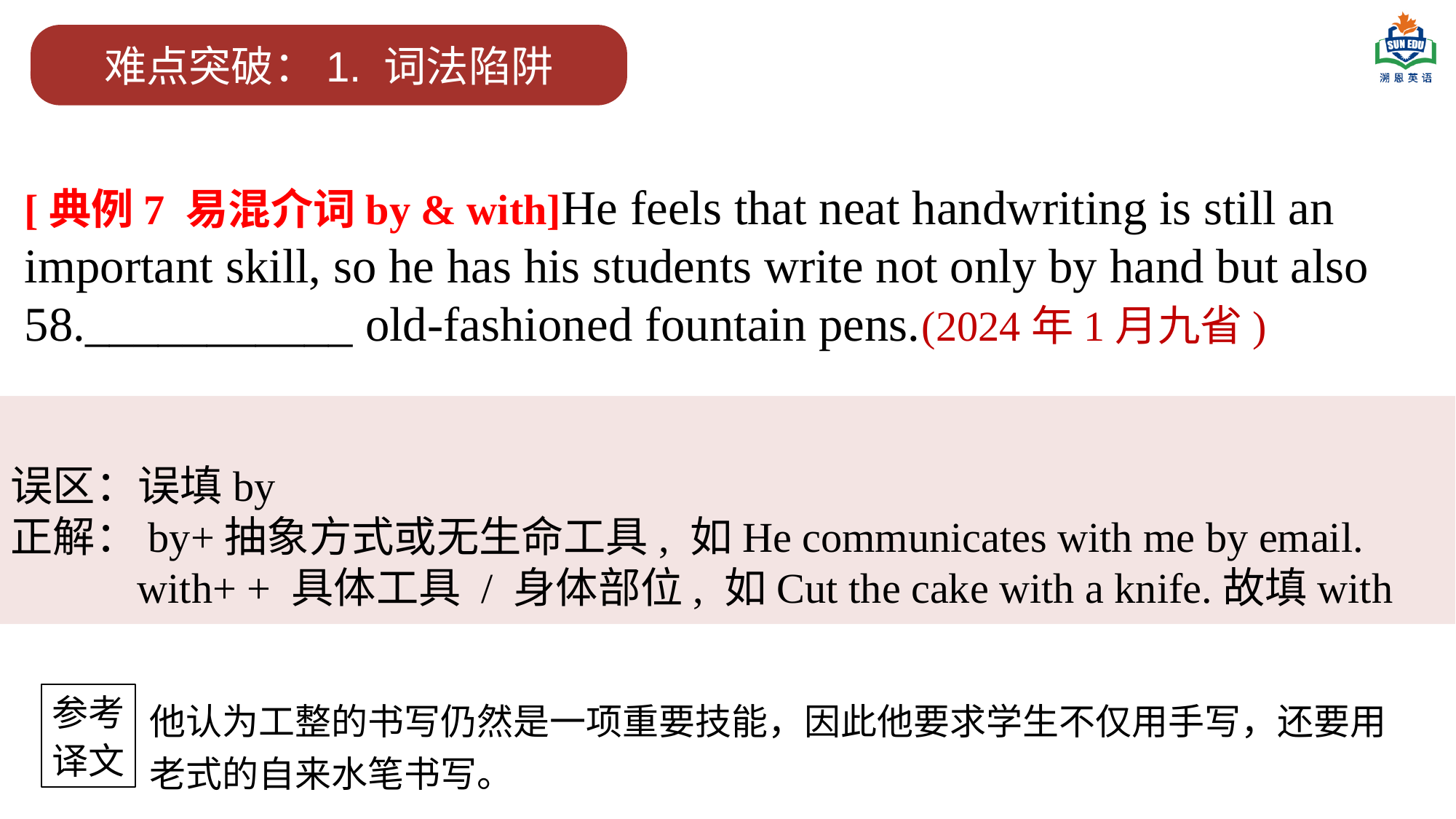

难点突破：1. 词法陷阱
[典例7 易混介词by & with]He feels that neat handwriting is still an important skill, so he has his students write not only by hand but also 58.___________ old-fashioned fountain pens.(2024年1月九省)

误区：误填by
正解：by+抽象方式或无生命工具, 如He communicates with me by email.
            with+ + 具体工具 / 身体部位, 如Cut the cake with a knife.故填with
参考
译文
他认为工整的书写仍然是一项重要技能，因此他要求学生不仅用手写，还要用老式的自来水笔书写。